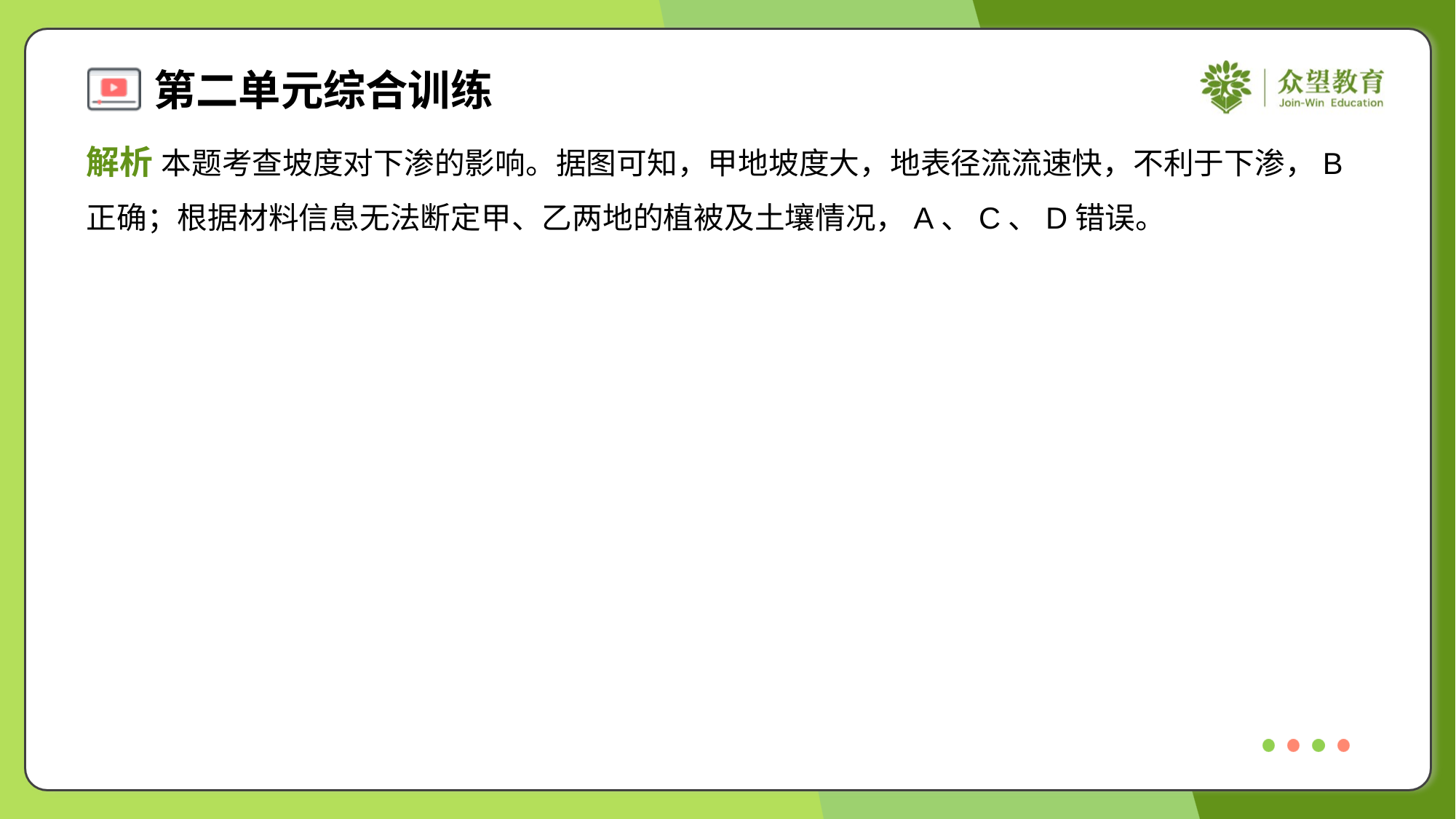

解析 本题考查坡度对下渗的影响。据图可知，甲地坡度大，地表径流流速快，不利于下渗，B
正确；根据材料信息无法断定甲、乙两地的植被及土壤情况，A、C、D错误。